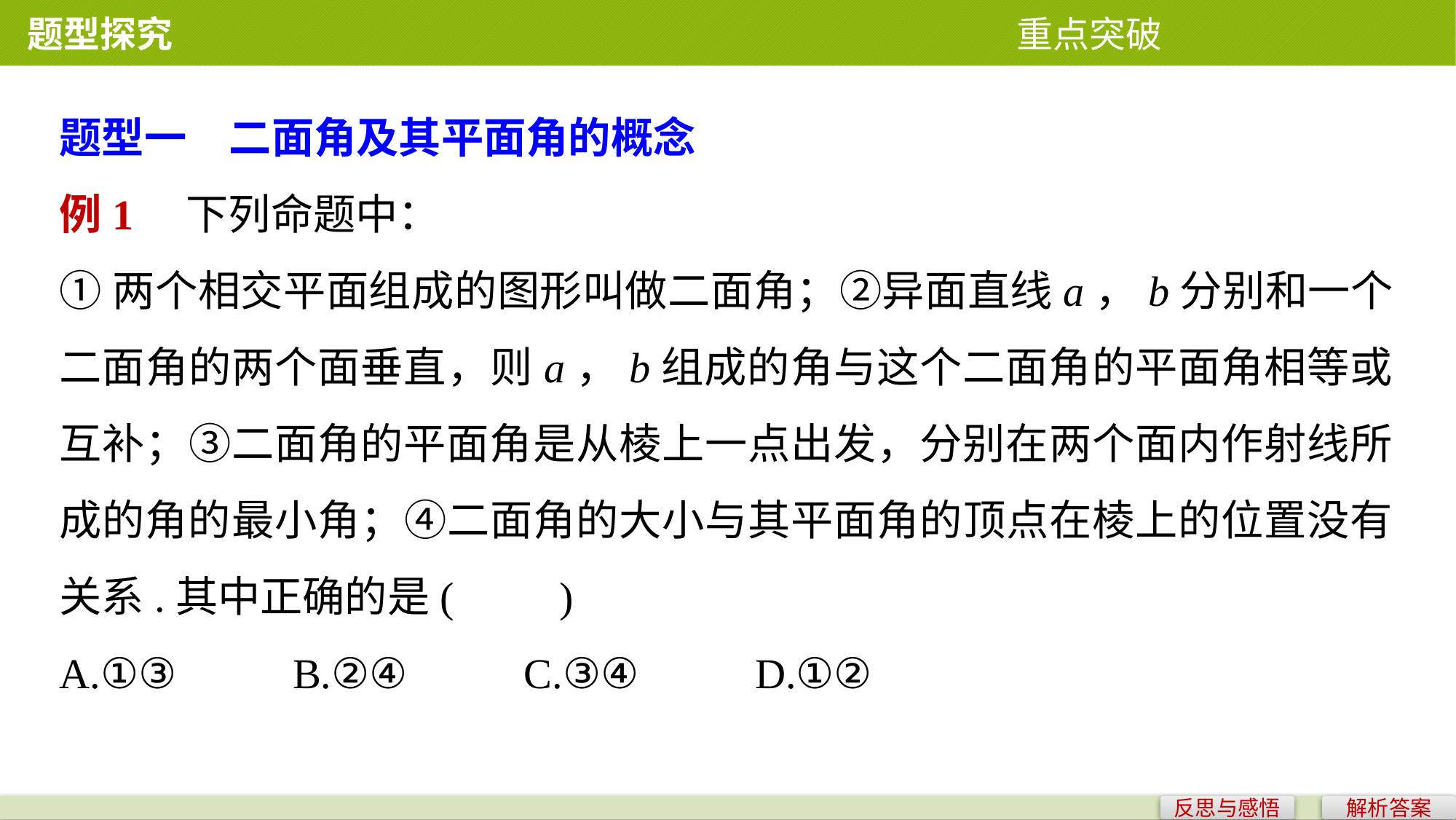

题型探究                                                                                                       重点突破
题型一　二面角及其平面角的概念
例1　下列命题中：
①两个相交平面组成的图形叫做二面角；②异面直线a，b分别和一个二面角的两个面垂直，则a，b组成的角与这个二面角的平面角相等或互补；③二面角的平面角是从棱上一点出发，分别在两个面内作射线所成的角的最小角；④二面角的大小与其平面角的顶点在棱上的位置没有关系.其中正确的是(　　)
A.①③           B.②④           C.③④           D.①②
反思与感悟
解析答案